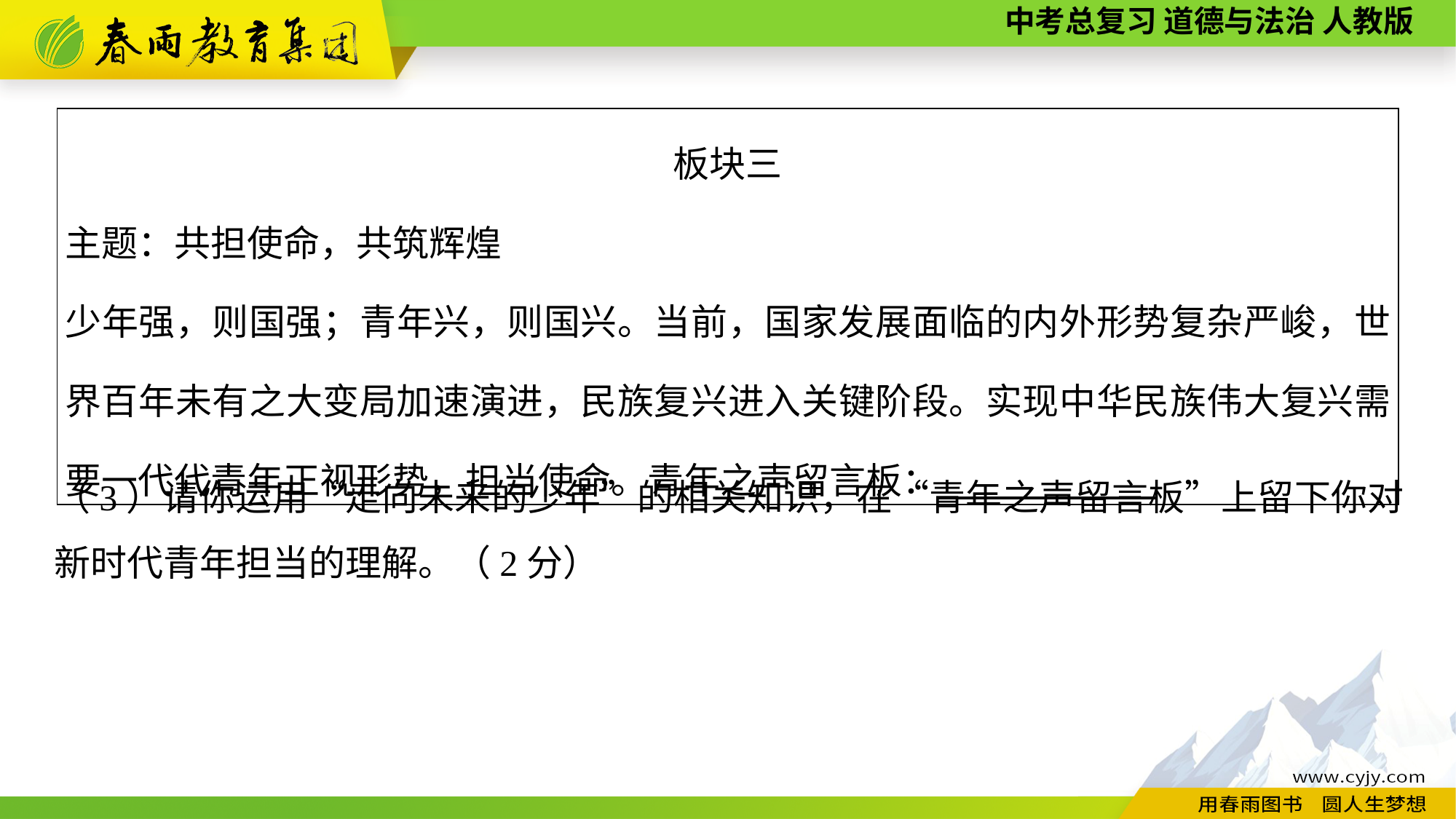

| 板块三 主题：共担使命，共筑辉煌 少年强，则国强；青年兴，则国兴。当前，国家发展面临的内外形势复杂严峻，世界百年未有之大变局加速演进，民族复兴进入关键阶段。实现中华民族伟大复兴需要一代代青年正视形势，担当使命。青年之声留言板： |
| --- |
（3）请你运用“走向未来的少年”的相关知识，在“青年之声留言板”上留下你对新时代青年担当的理解。（2分）